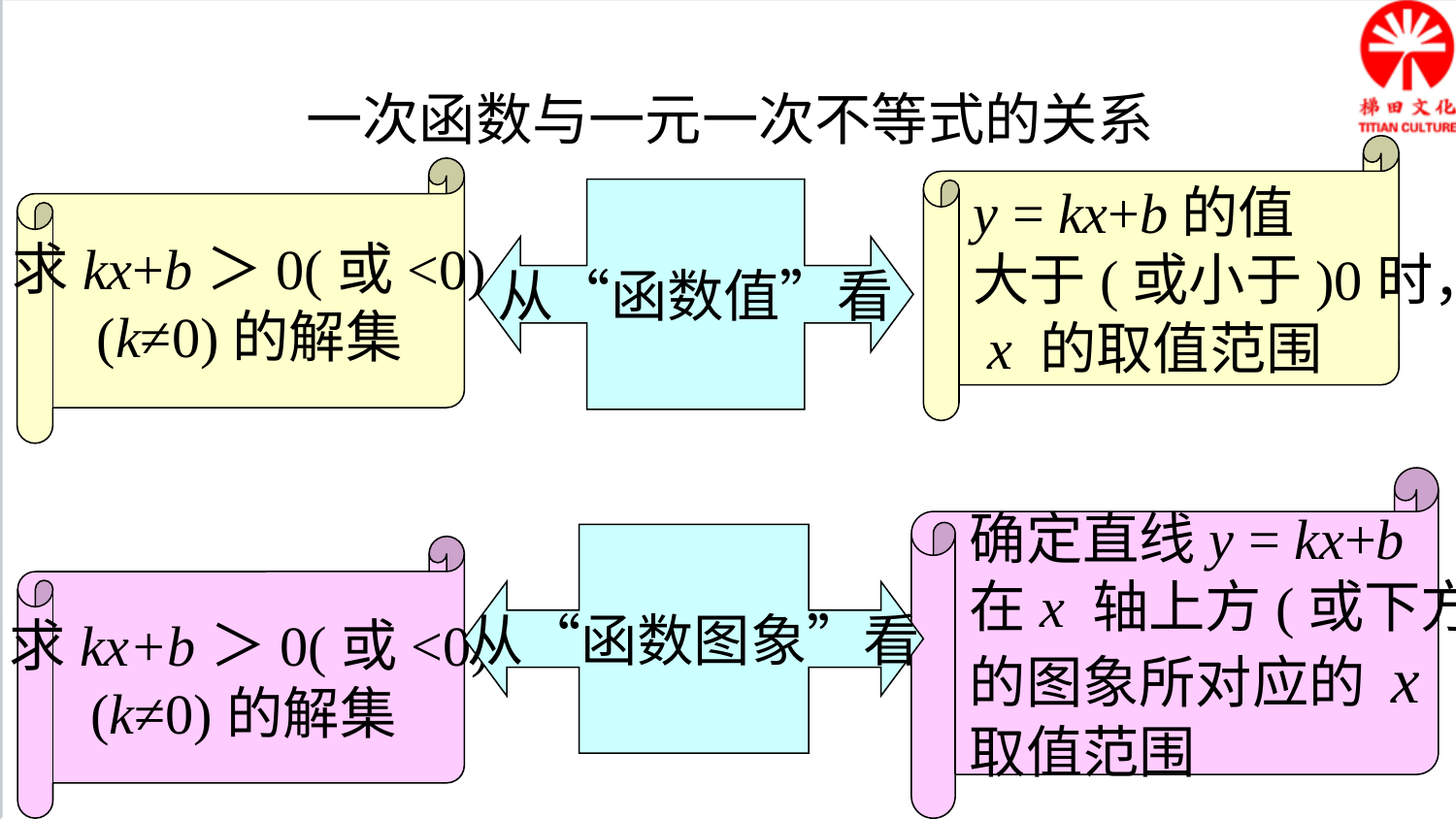

归纳总结
一次函数与一元一次不等式的关系
y = kx+b的值
大于(或小于)0时，
 x 的取值范围
求kx+b＞0(或<0)
(k≠0)的解集
从“函数值”看
确定直线y = kx+b
在x 轴上方(或下方)
的图象所对应的 x
取值范围
从“函数图象”看
求kx+b＞0(或<0)
(k≠0)的解集